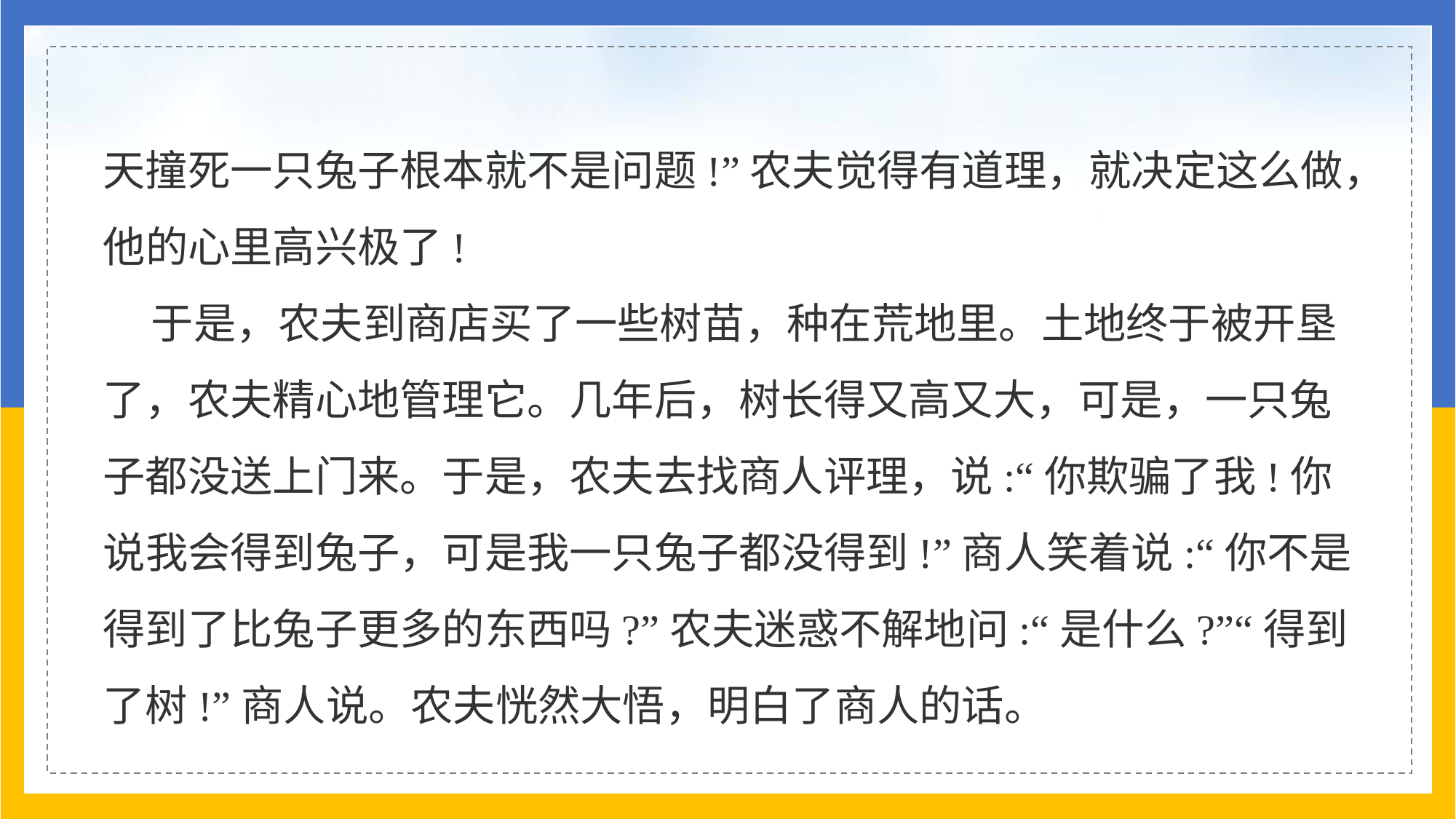

天撞死一只兔子根本就不是问题!”农夫觉得有道理，就决定这么做，他的心里高兴极了!
    于是，农夫到商店买了一些树苗，种在荒地里。土地终于被开垦了，农夫精心地管理它。几年后，树长得又高又大，可是，一只兔子都没送上门来。于是，农夫去找商人评理，说:“你欺骗了我!你说我会得到兔子，可是我一只兔子都没得到!”商人笑着说:“你不是得到了比兔子更多的东西吗?”农夫迷惑不解地问:“是什么?”“得到了树!”商人说。农夫恍然大悟，明白了商人的话。